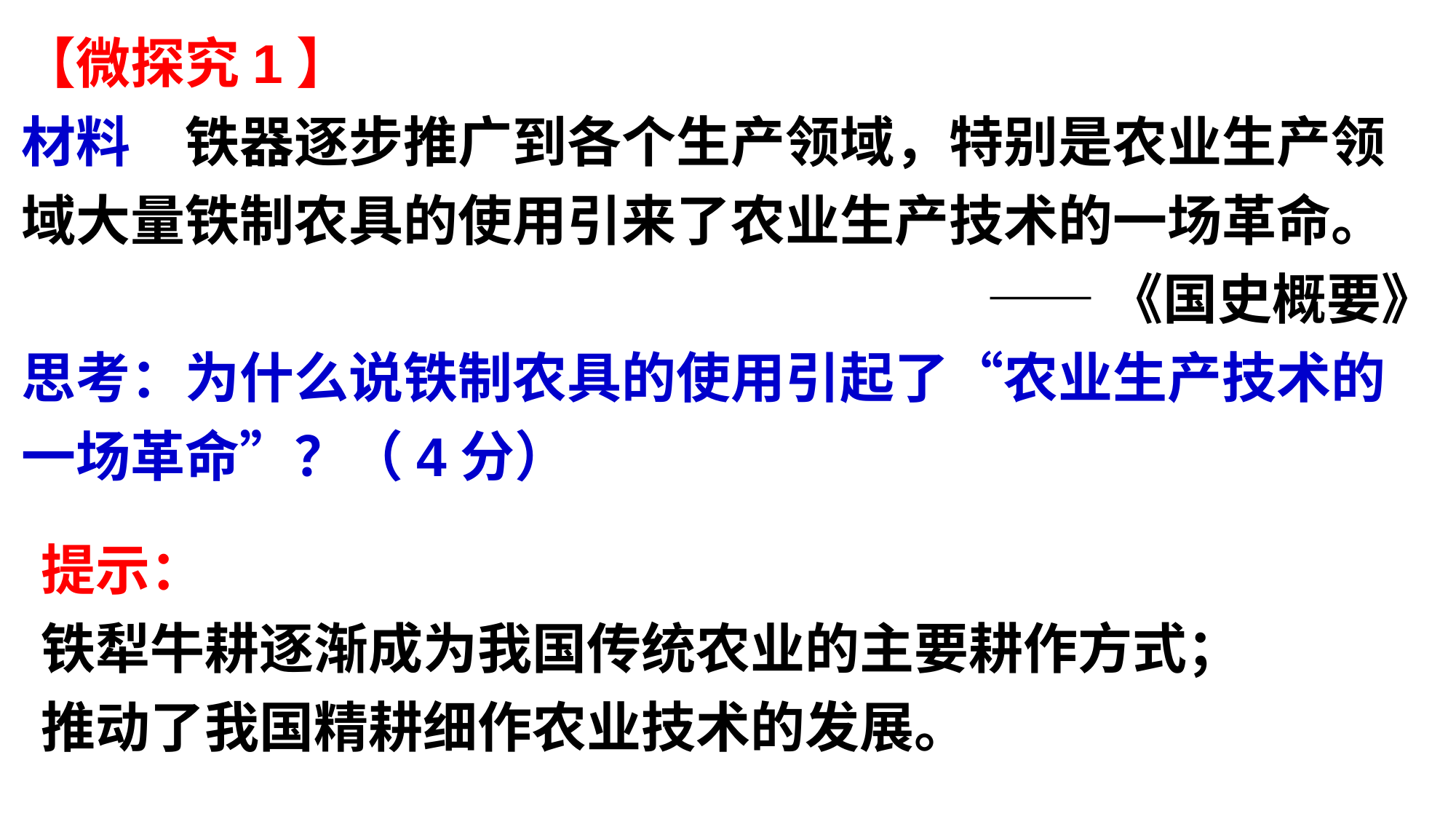

【微探究1】
材料　铁器逐步推广到各个生产领域，特别是农业生产领域大量铁制农具的使用引来了农业生产技术的一场革命。
——《国史概要》
思考：为什么说铁制农具的使用引起了“农业生产技术的一场革命”？（4分）
提示：
铁犁牛耕逐渐成为我国传统农业的主要耕作方式；
推动了我国精耕细作农业技术的发展。